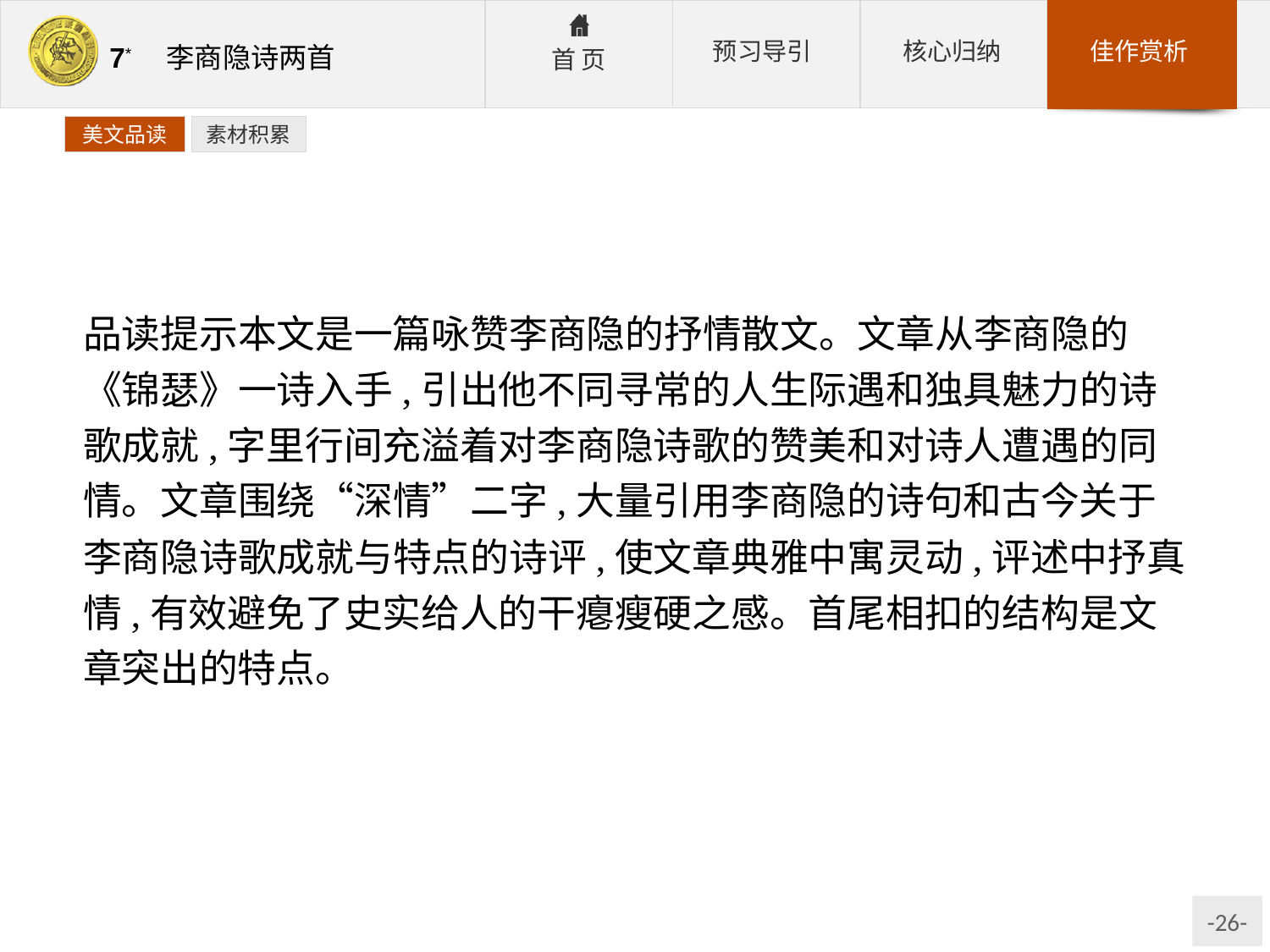

美文品读
素材积累
品读提示本文是一篇咏赞李商隐的抒情散文。文章从李商隐的《锦瑟》一诗入手,引出他不同寻常的人生际遇和独具魅力的诗歌成就,字里行间充溢着对李商隐诗歌的赞美和对诗人遭遇的同情。文章围绕“深情”二字,大量引用李商隐的诗句和古今关于李商隐诗歌成就与特点的诗评,使文章典雅中寓灵动,评述中抒真情,有效避免了史实给人的干瘪瘦硬之感。首尾相扣的结构是文章突出的特点。